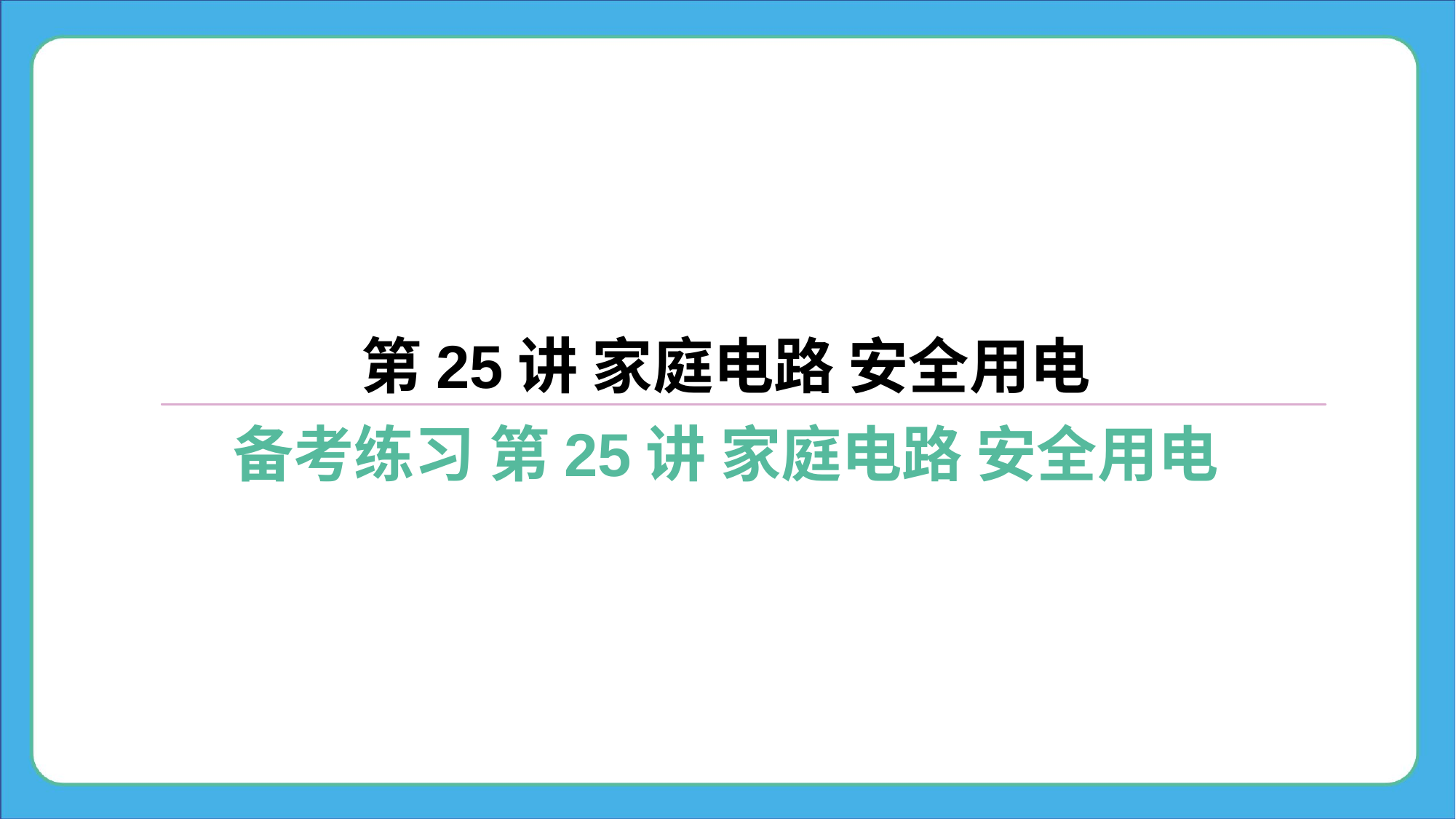

第25讲 家庭电路 安全用电
备考练习 第25讲 家庭电路 安全用电